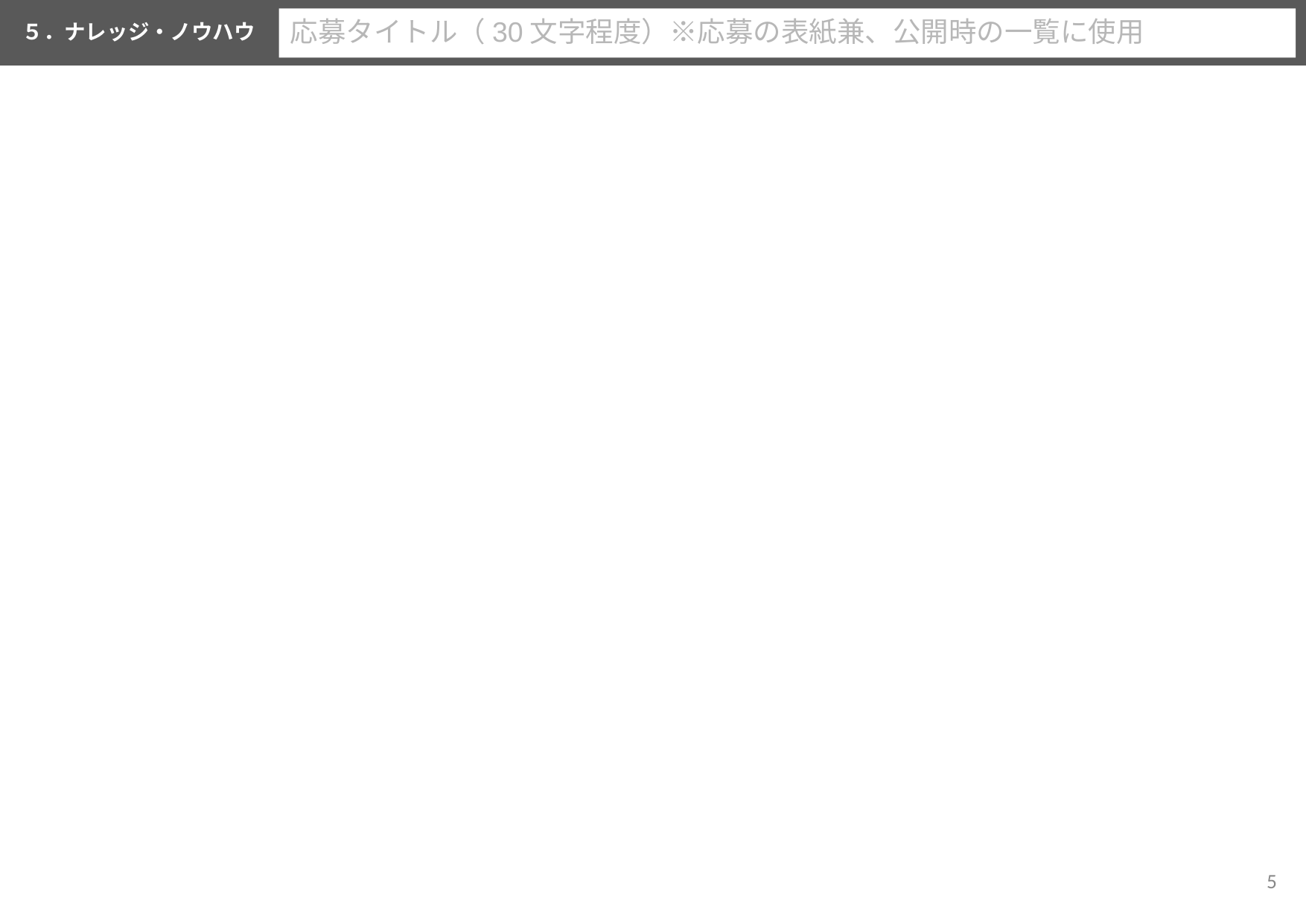

応募タイトル（30文字程度）※応募の表紙兼、公開時の一覧に使用
５．ナレッジ・ノウハウ
5